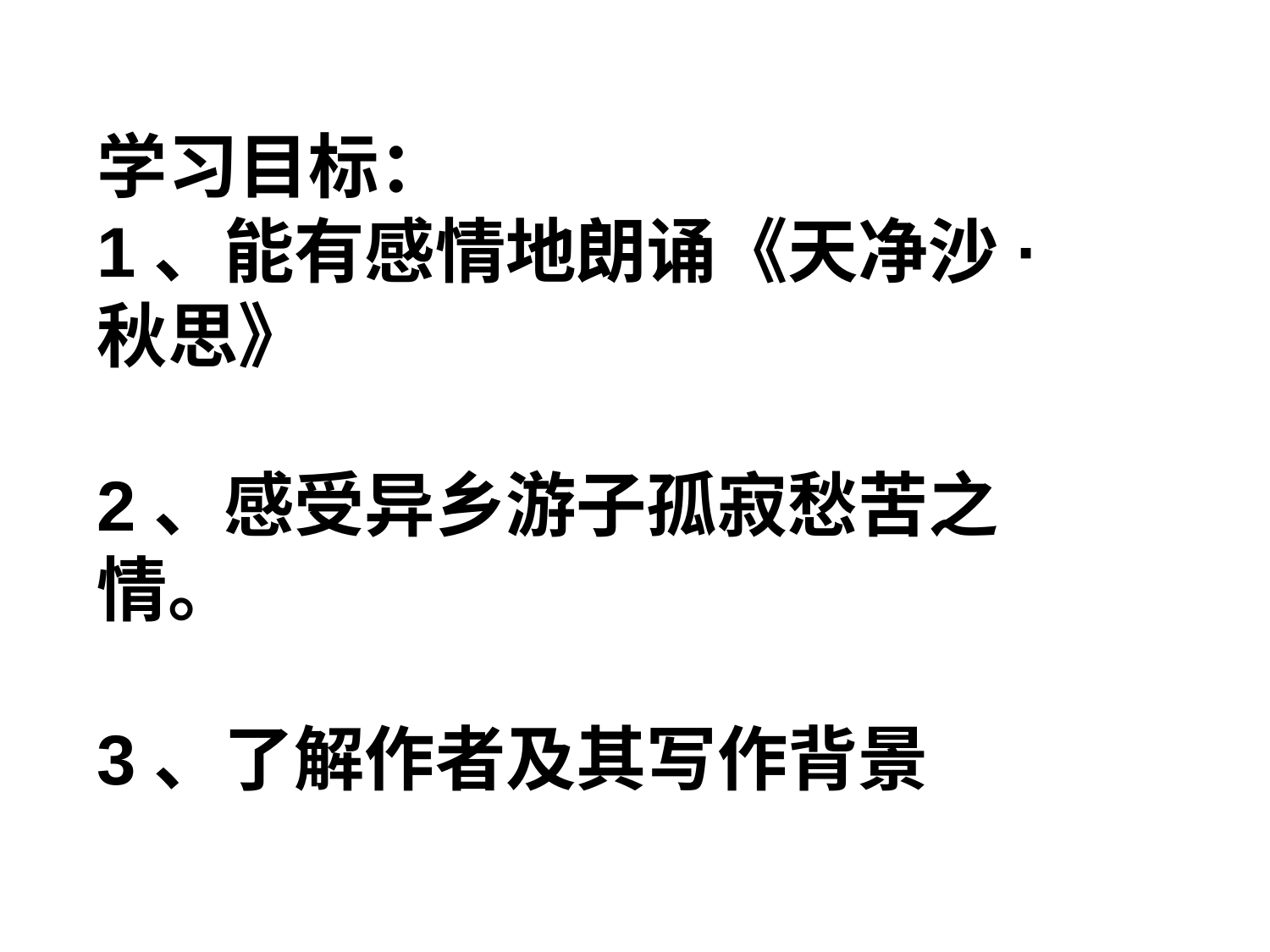

学习目标：
1、能有感情地朗诵《天净沙·秋思》

2、感受异乡游子孤寂愁苦之情。

3、了解作者及其写作背景